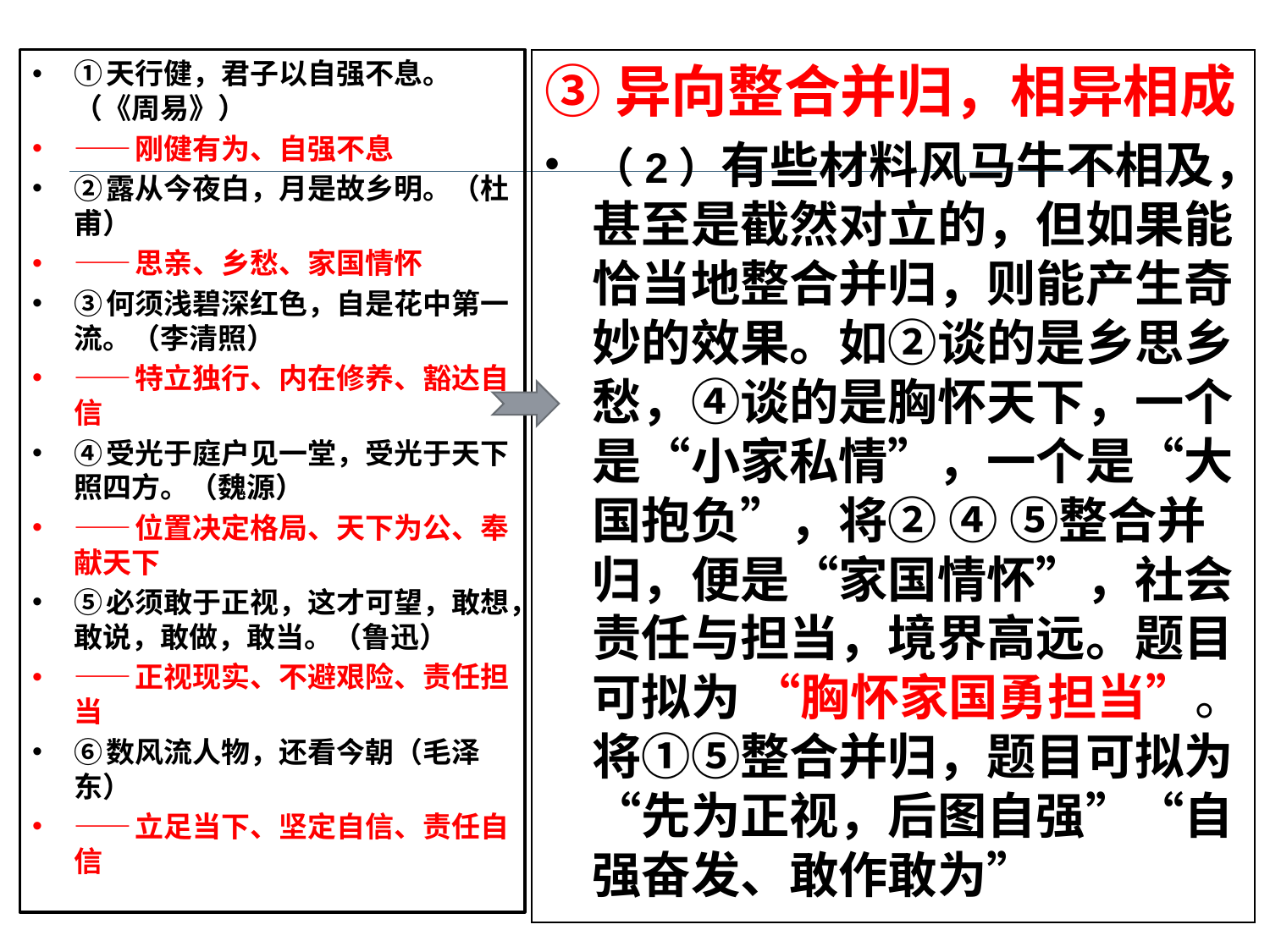

①天行健，君子以自强不息。（《周易》）
——刚健有为、自强不息
②露从今夜白，月是故乡明。（杜甫）
——思亲、乡愁、家国情怀
③何须浅碧深红色，自是花中第一流。（李清照）
——特立独行、内在修养、豁达自信
④受光于庭户见一堂，受光于天下照四方。（魏源）
——位置决定格局、天下为公、奉献天下
⑤必须敢于正视，这才可望，敢想，敢说，敢做，敢当。（鲁迅）
——正视现实、不避艰险、责任担当
⑥数风流人物，还看今朝（毛泽东）
——立足当下、坚定自信、责任自信

③异向整合并归，相异相成
（2）有些材料风马牛不相及，甚至是截然对立的，但如果能恰当地整合并归，则能产生奇妙的效果。如②谈的是乡思乡愁，④谈的是胸怀天下，一个是“小家私情”，一个是“大国抱负”，将② ④ ⑤整合并归，便是“家国情怀”，社会责任与担当，境界高远。题目可拟为 “胸怀家国勇担当”。将①⑤整合并归，题目可拟为“先为正视，后图自强”“自强奋发、敢作敢为”